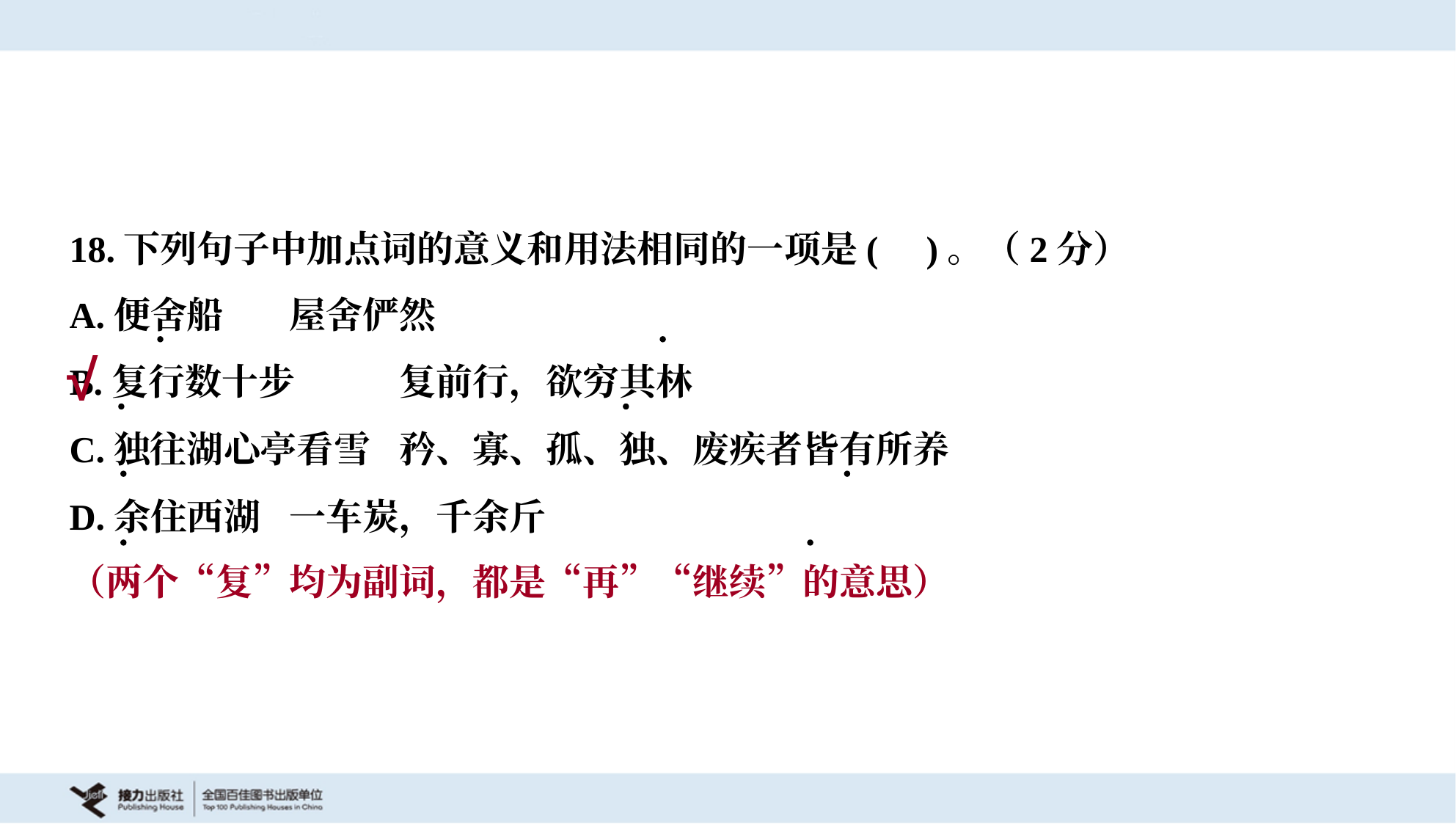

18.下列句子中加点词的意义和用法相同的一项是(     )。（2分）
A.便舍船	屋舍俨然
B.复行数十步	复前行，欲穷其林
C.独往湖心亭看雪	矜、寡、孤、独、废疾者皆有所养
D.余住西湖	一车炭，千余斤

√

（两个“复”均为副词，都是“再”“继续”的意思）